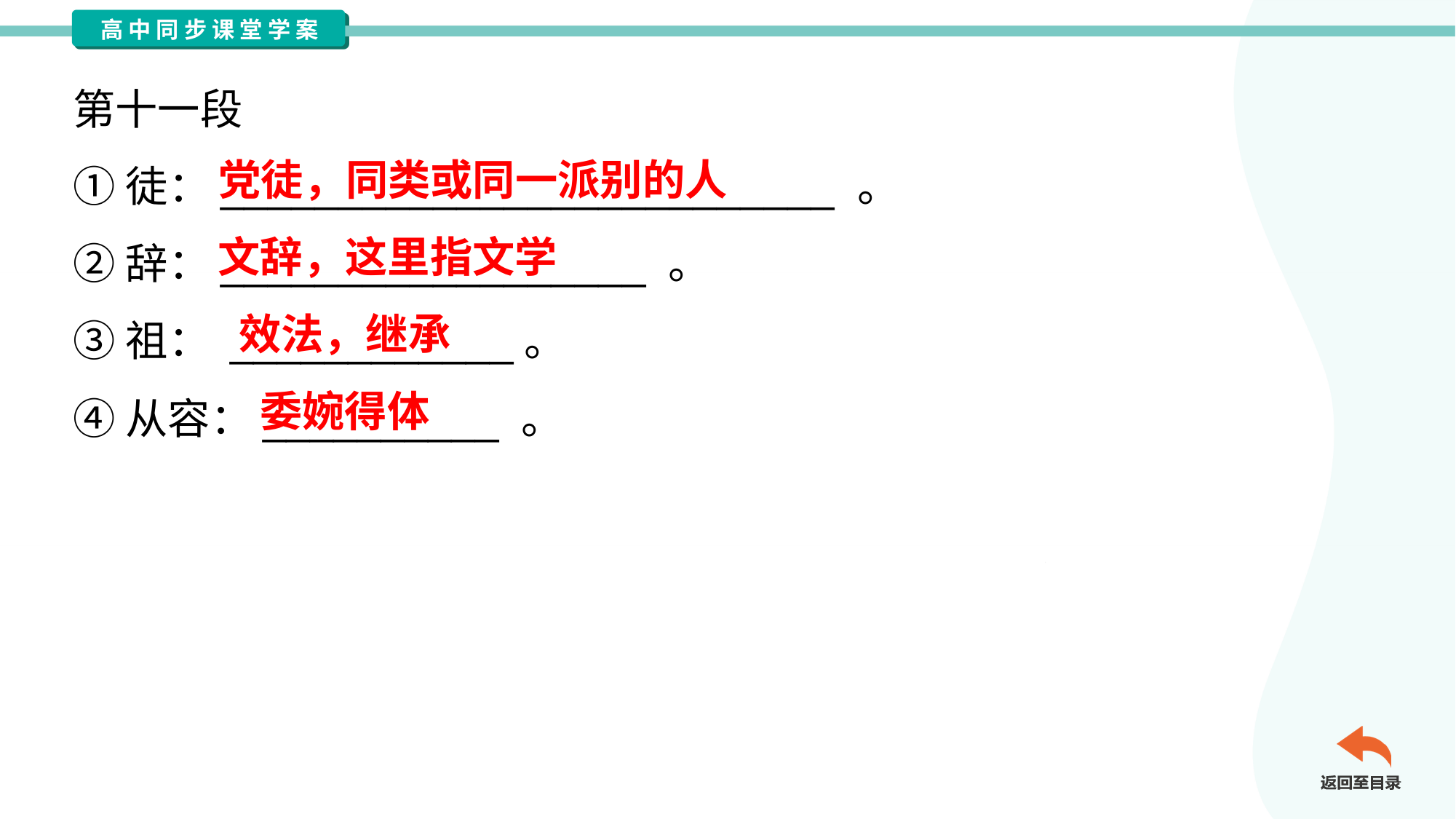

第十一段
①徒：__________________________ 。
②辞：__________________ 。
③祖： ____________。
④从容：__________ 。
党徒，同类或同一派别的人
文辞，这里指文学
效法，继承
委婉得体